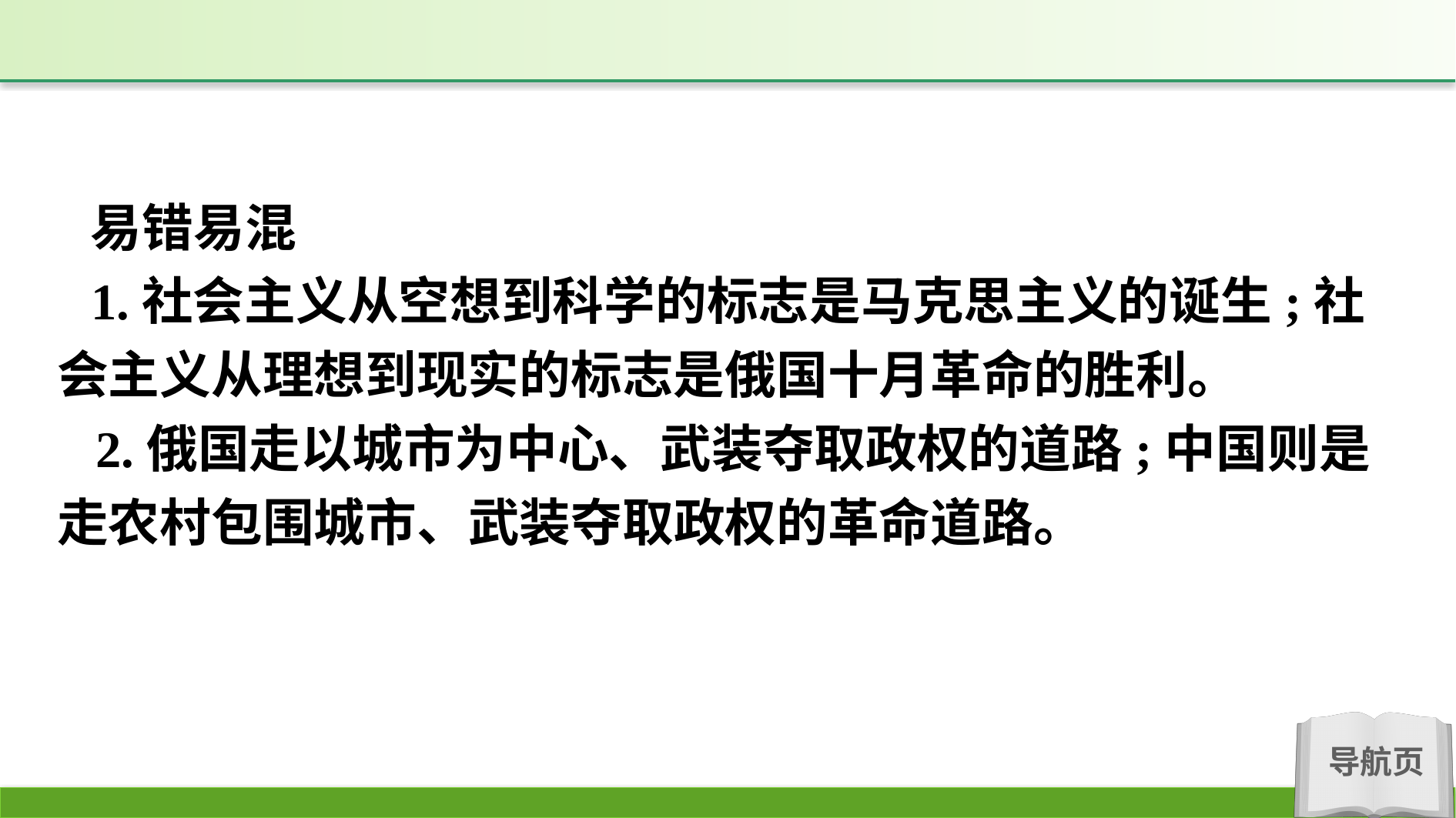

易错易混
1.社会主义从空想到科学的标志是马克思主义的诞生;社会主义从理想到现实的标志是俄国十月革命的胜利。
2.俄国走以城市为中心、武装夺取政权的道路;中国则是走农村包围城市、武装夺取政权的革命道路。